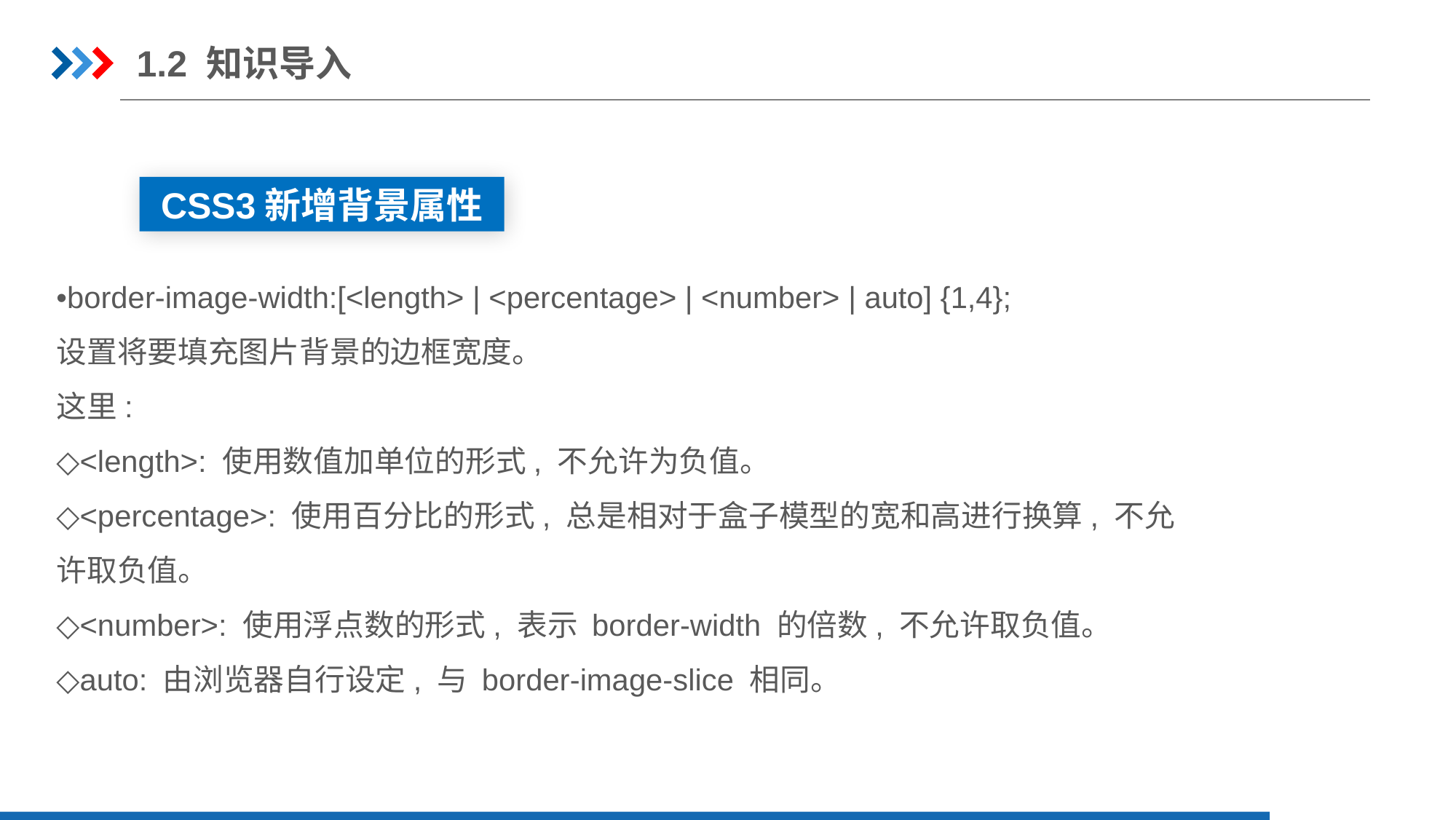

1.2 知识导入
CSS3新增背景属性
•border-image-width:[<length> | <percentage> | <number> | auto] {1,4};
设置将要填充图片背景的边框宽度。
这里:
◇<length>: 使用数值加单位的形式, 不允许为负值。
◇<percentage>: 使用百分比的形式, 总是相对于盒子模型的宽和高进行换算, 不允
许取负值。
◇<number>: 使用浮点数的形式, 表示 border-width 的倍数, 不允许取负值。
◇auto: 由浏览器自行设定, 与 border-image-slice 相同。